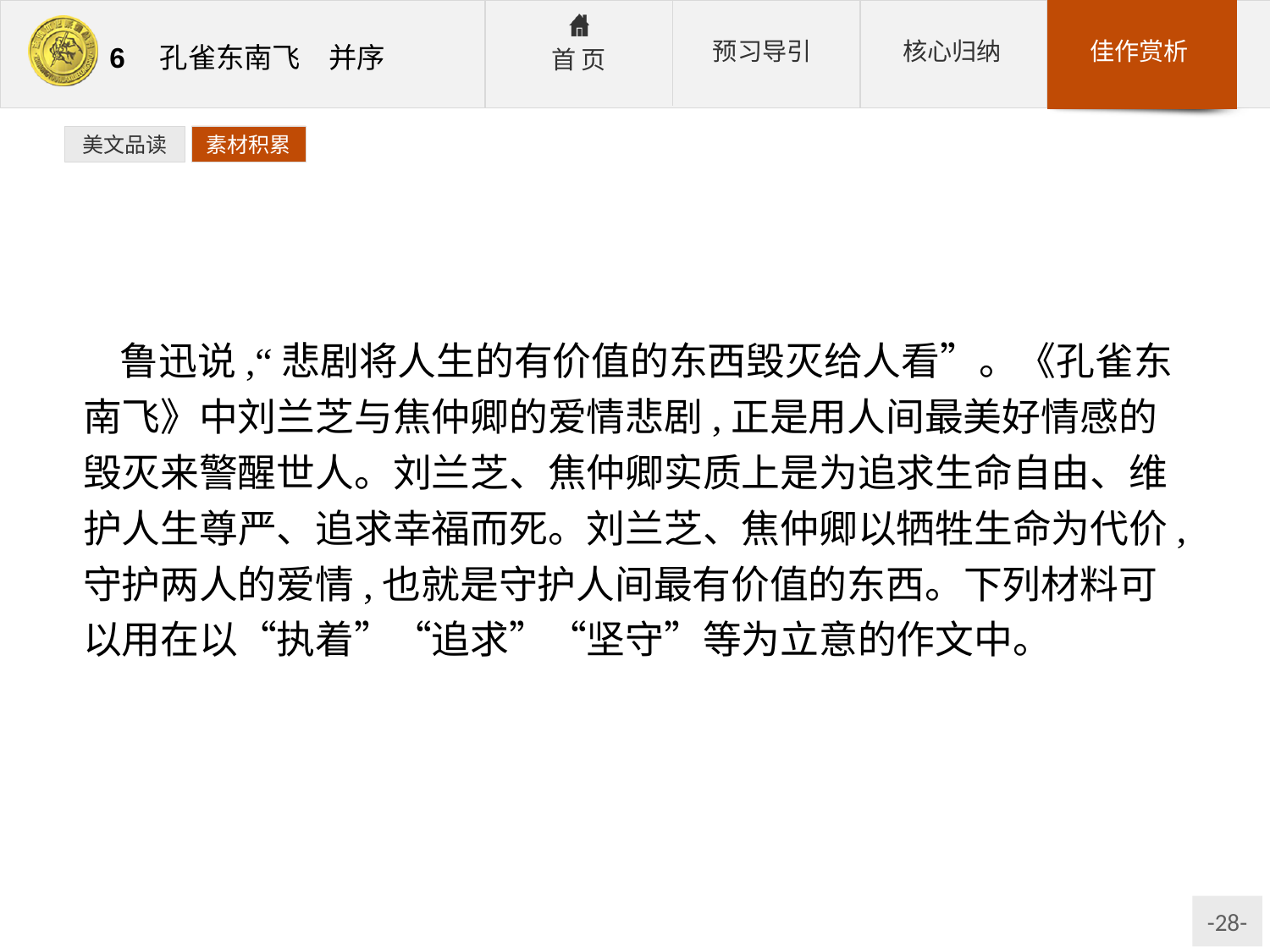

美文品读
素材积累
鲁迅说,“悲剧将人生的有价值的东西毁灭给人看”。《孔雀东南飞》中刘兰芝与焦仲卿的爱情悲剧,正是用人间最美好情感的毁灭来警醒世人。刘兰芝、焦仲卿实质上是为追求生命自由、维护人生尊严、追求幸福而死。刘兰芝、焦仲卿以牺牲生命为代价,守护两人的爱情,也就是守护人间最有价值的东西。下列材料可以用在以“执着”“追求”“坚守”等为立意的作文中。